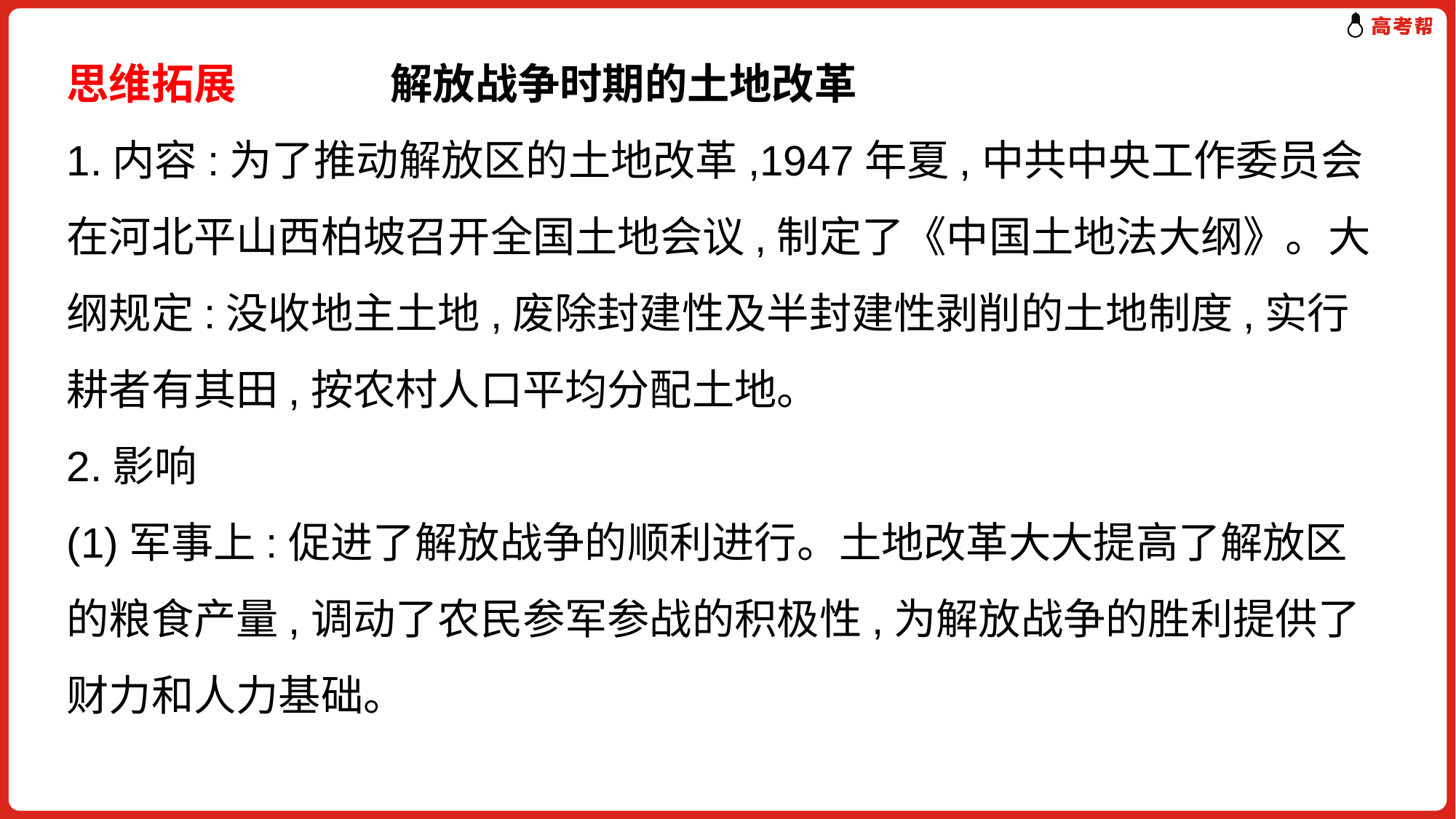

思维拓展                解放战争时期的土地改革
1.内容:为了推动解放区的土地改革,1947年夏,中共中央工作委员会在河北平山西柏坡召开全国土地会议,制定了《中国土地法大纲》。大纲规定:没收地主土地,废除封建性及半封建性剥削的土地制度,实行耕者有其田,按农村人口平均分配土地。
2.影响
(1)军事上:促进了解放战争的顺利进行。土地改革大大提高了解放区的粮食产量,调动了农民参军参战的积极性,为解放战争的胜利提供了财力和人力基础。